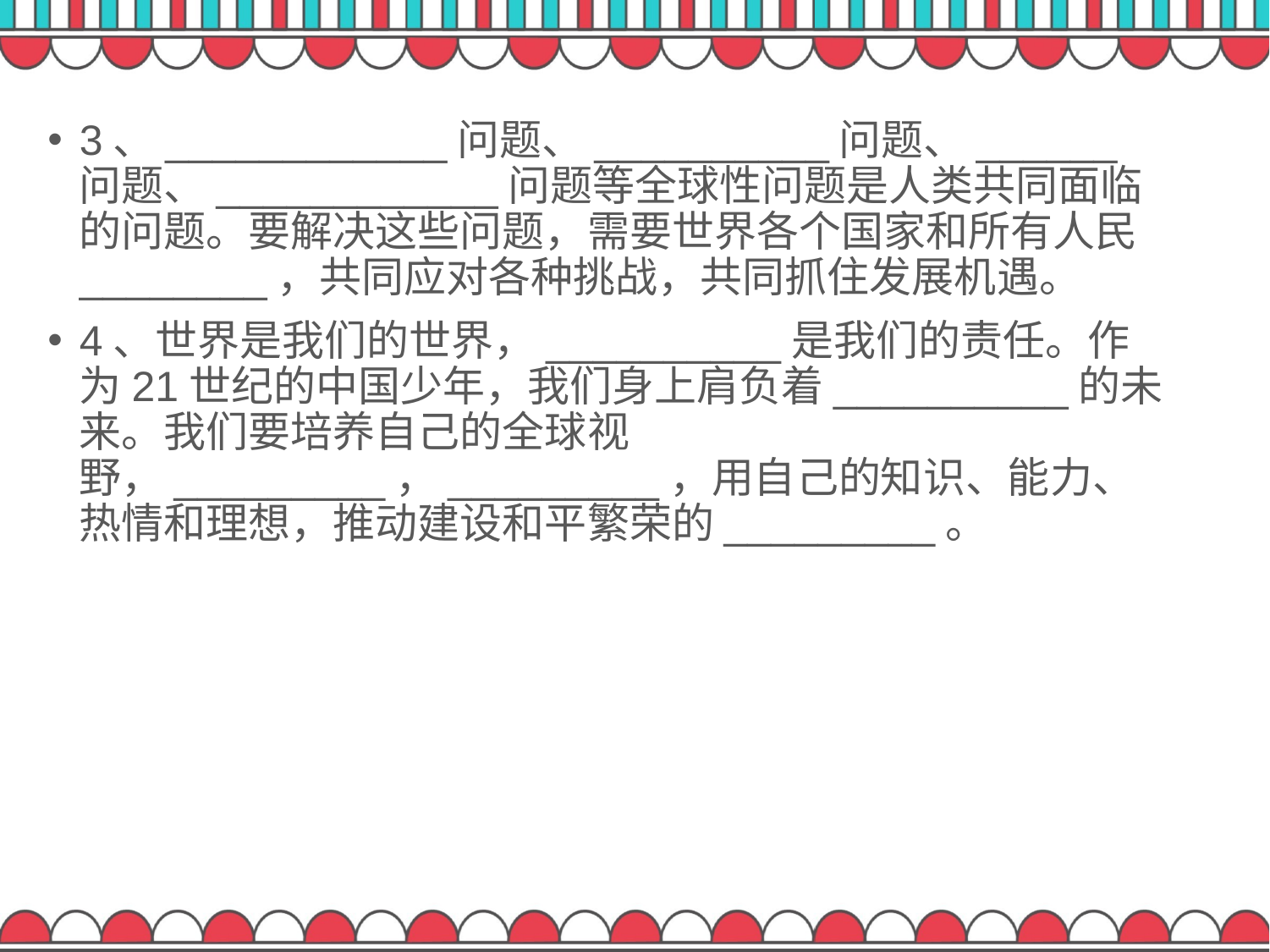

3、____________问题、__________问题、______问题、____________问题等全球性问题是人类共同面临的问题。要解决这些问题，需要世界各个国家和所有人民________，共同应对各种挑战，共同抓住发展机遇。
4、世界是我们的世界，__________是我们的责任。作为21世纪的中国少年，我们身上肩负着__________的未来。我们要培养自己的全球视野，_________，_________，用自己的知识、能力、热情和理想，推动建设和平繁荣的_________。